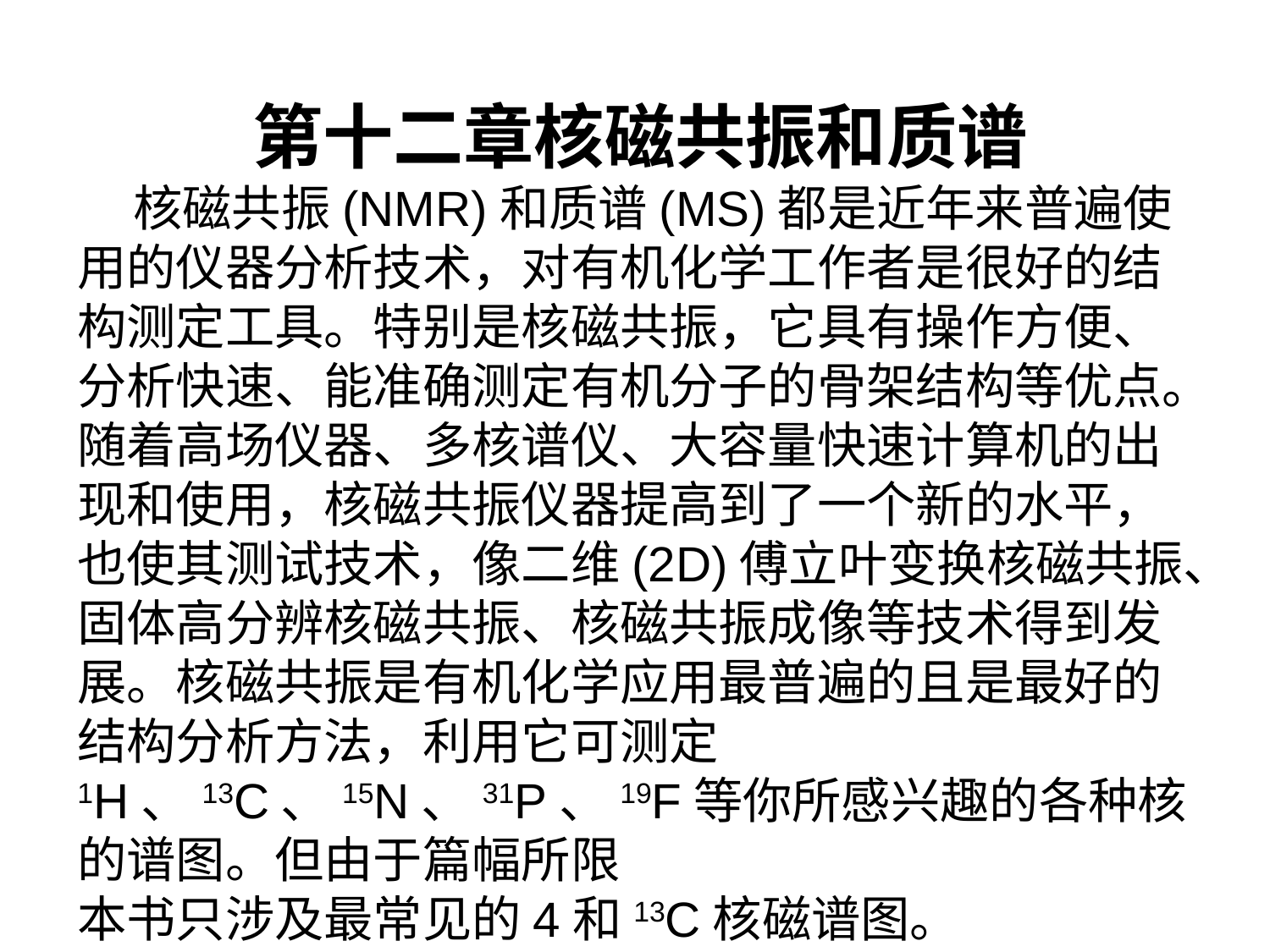

第十二章核磁共振和质谱
    核磁共振(NMR)和质谱(MS)都是近年来普遍使用的仪器分析技术，对有机化学工作者是很好的结构测定工具。特别是核磁共振，它具有操作方便、分析快速、能准确测定有机分子的骨架结构等优点。随着高场仪器、多核谱仪、大容量快速计算机的出现和使用，核磁共振仪器提高到了一个新的水平，也使其测试技术，像二维(2D)傅立叶变换核磁共振、固体高分辨核磁共振、核磁共振成像等技术得到发展。核磁共振是有机化学应用最普遍的且是最好的结构分析方法，利用它可测定1H、13C、15N、31P、19F等你所感兴趣的各种核的谱图。但由于篇幅所限
本书只涉及最常见的4和13C核磁谱图。